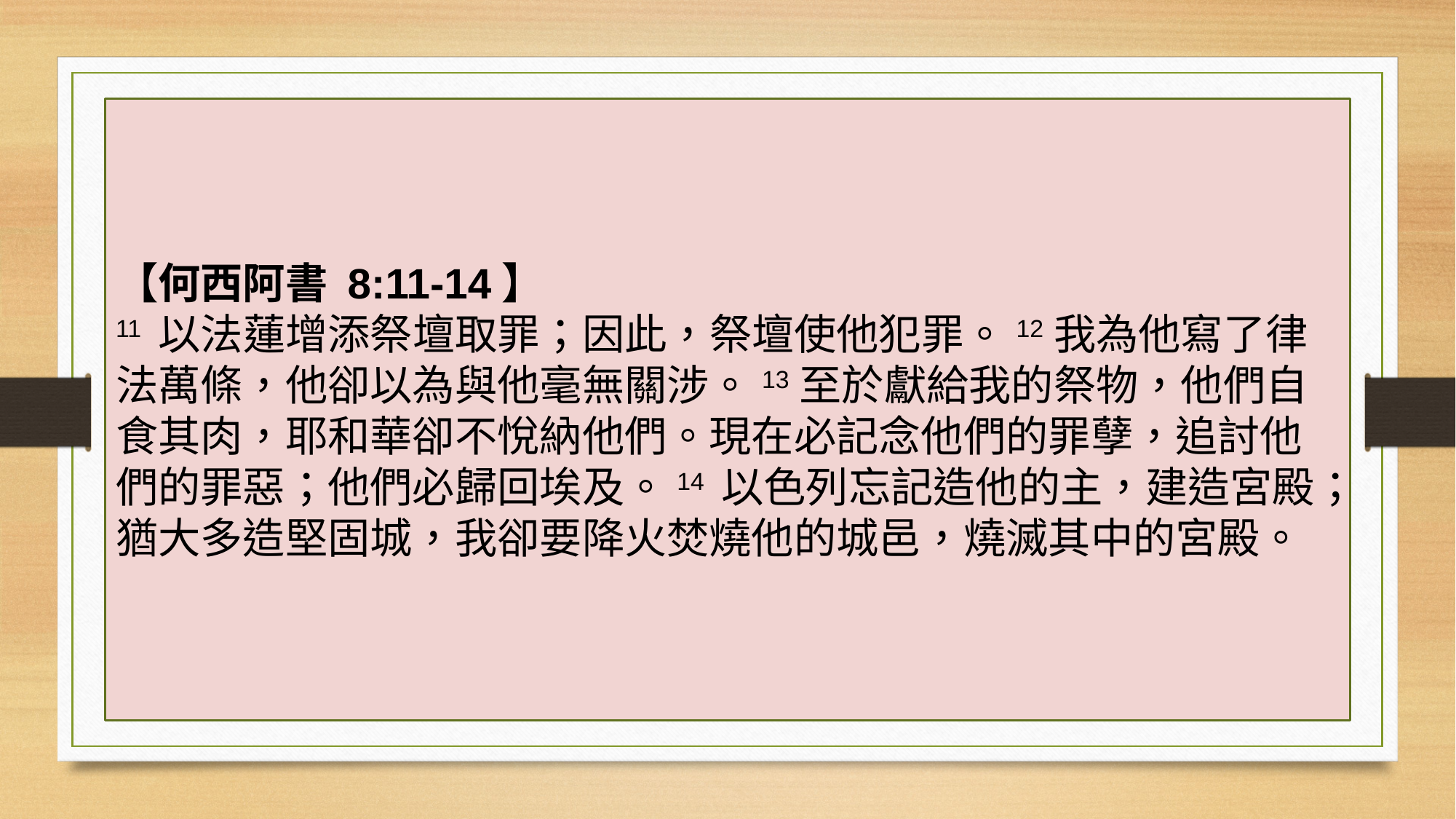

【何西阿書 8:11-14】
11 以法蓮增添祭壇取罪；因此，祭壇使他犯罪。12我為他寫了律法萬條，他卻以為與他毫無關涉。13至於獻給我的祭物，他們自食其肉，耶和華卻不悅納他們。現在必記念他們的罪孽，追討他們的罪惡；他們必歸回埃及。14 以色列忘記造他的主，建造宮殿；猶大多造堅固城，我卻要降火焚燒他的城邑，燒滅其中的宮殿。
#